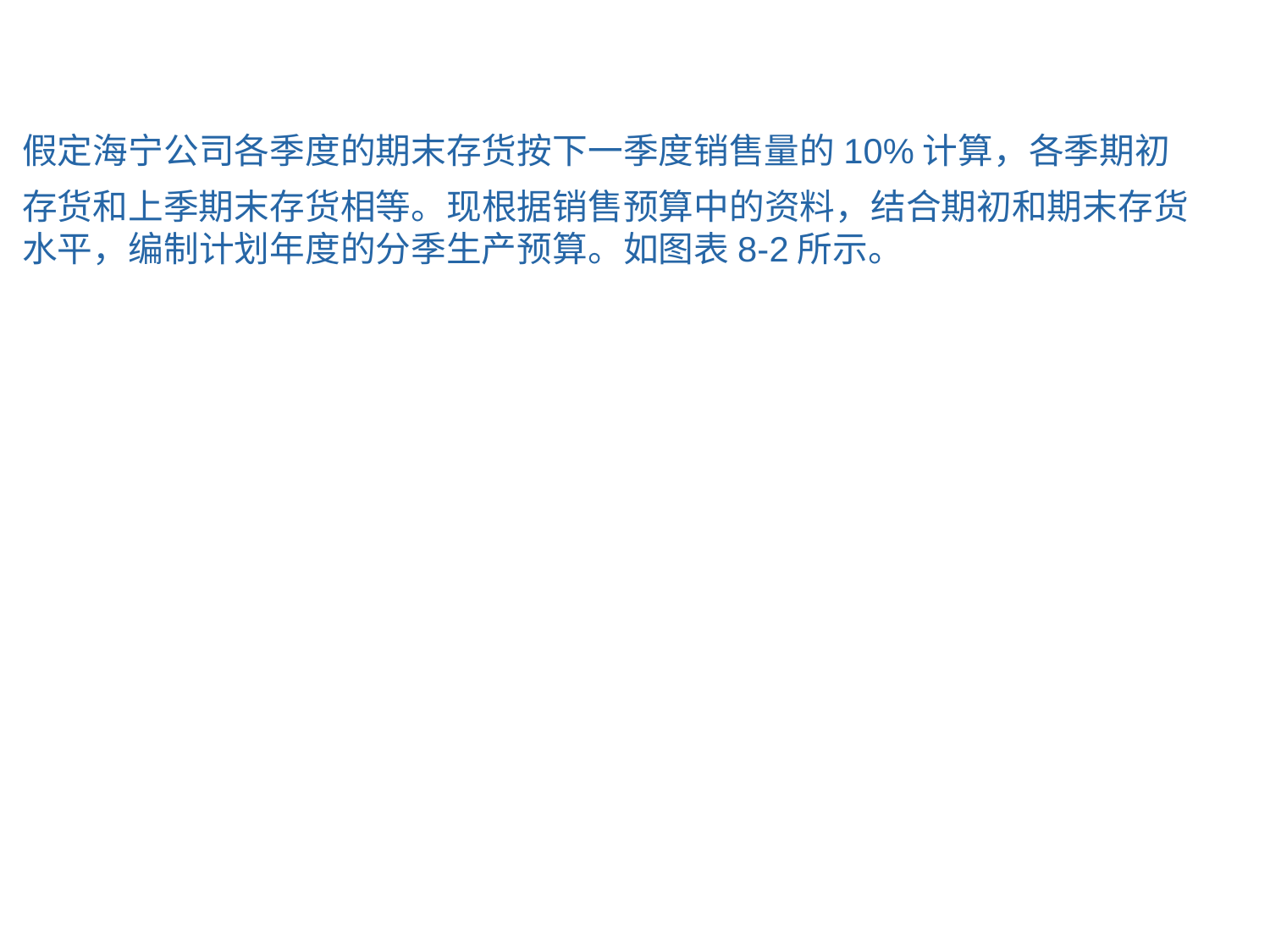

假定海宁公司各季度的期末存货按下一季度销售量的10%计算，各季期初
存货和上季期末存货相等。现根据销售预算中的资料，结合期初和期末存货       水平，编制计划年度的分季生产预算。如图表8-2所示。